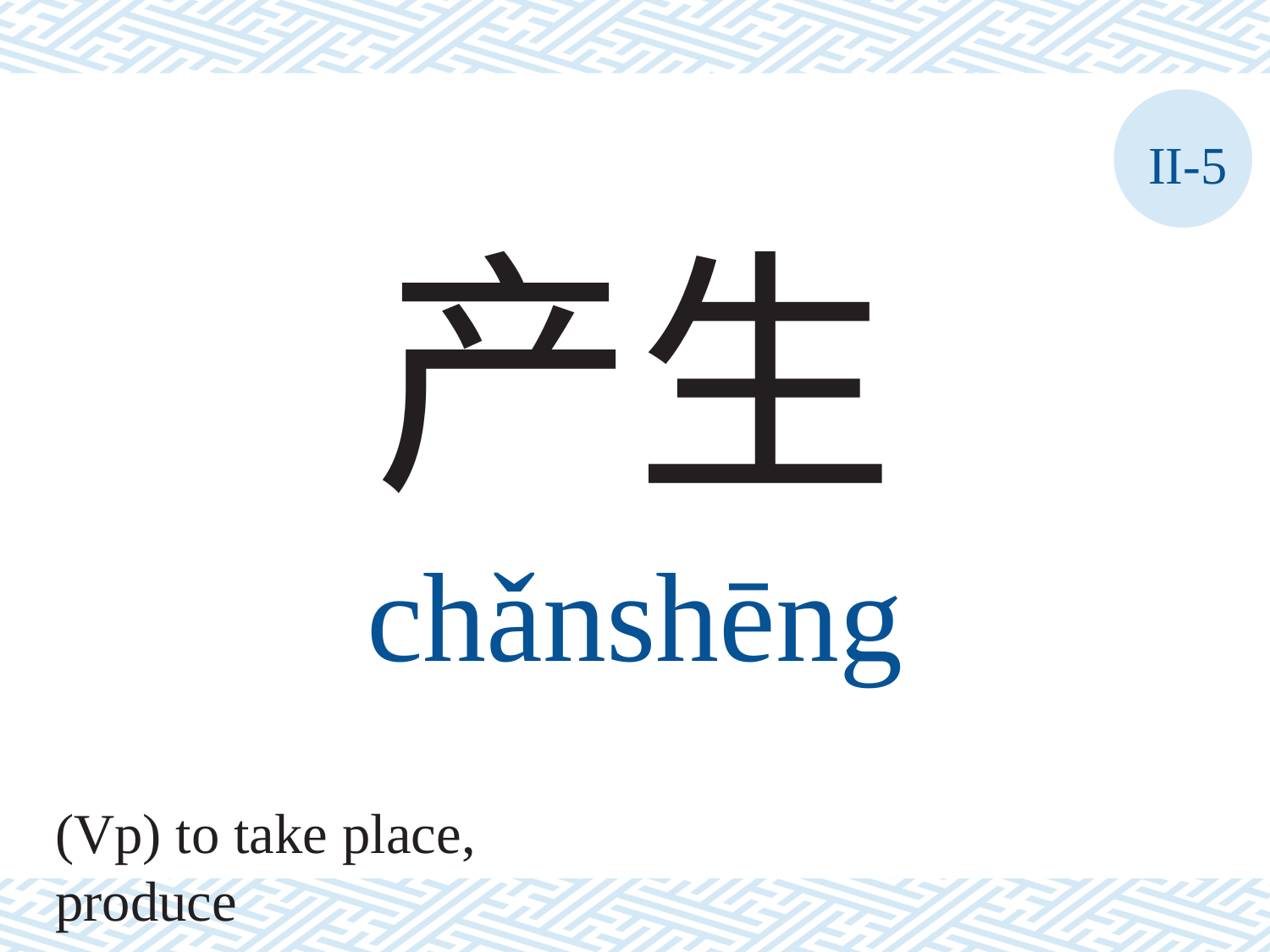

II-5
产生
chǎnshēng
(Vp) to take place, produce